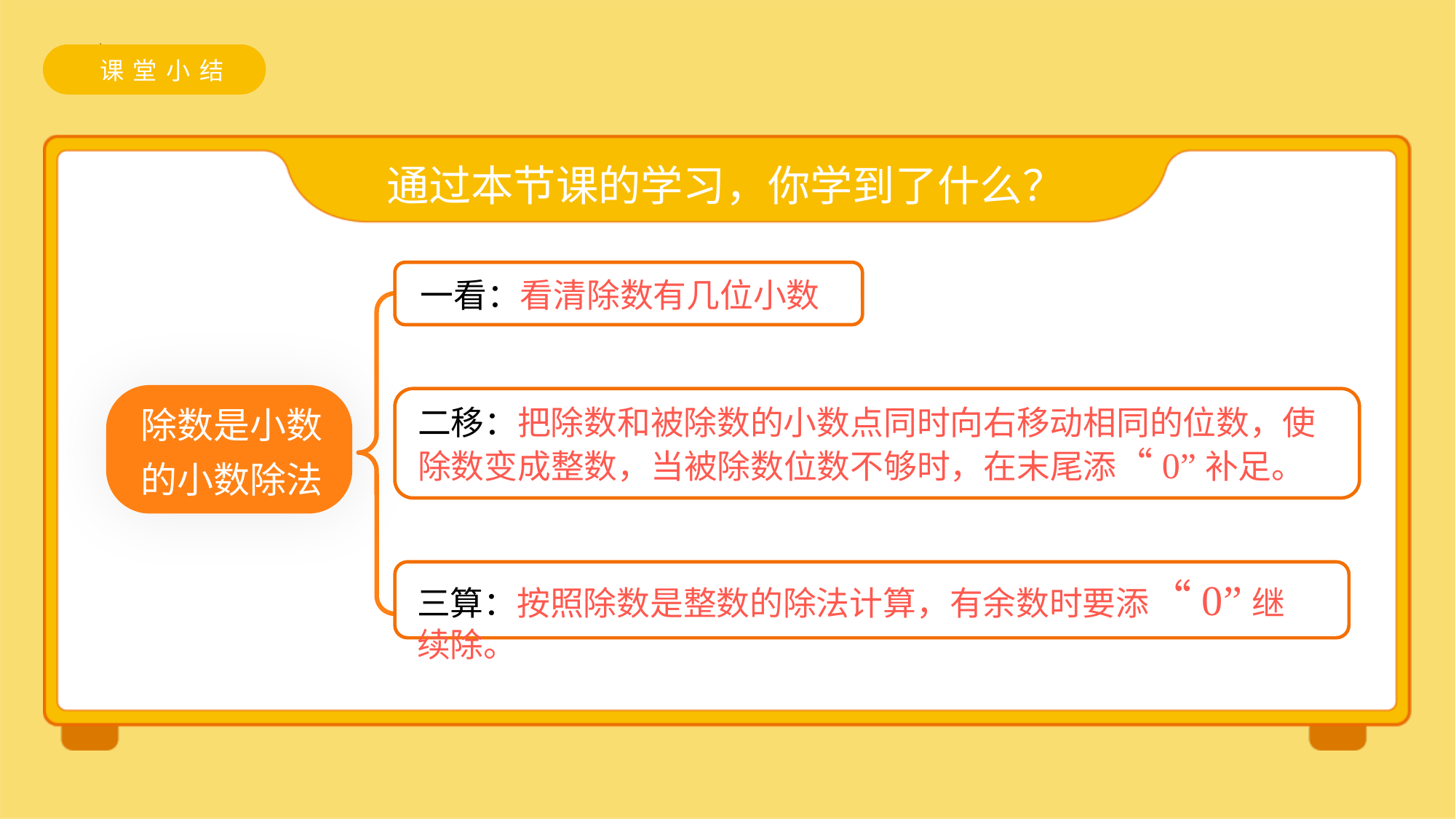

课堂小结
通过本节课的学习，你学到了什么？

一看：看清除数有几位小数

除数是小数
的小数除法

二移：把除数和被除数的小数点同时向右移动相同的位数，使除数变成整数，当被除数位数不够时，在末尾添“0”补足。

三算：按照除数是整数的除法计算，有余数时要添“0”继续除。